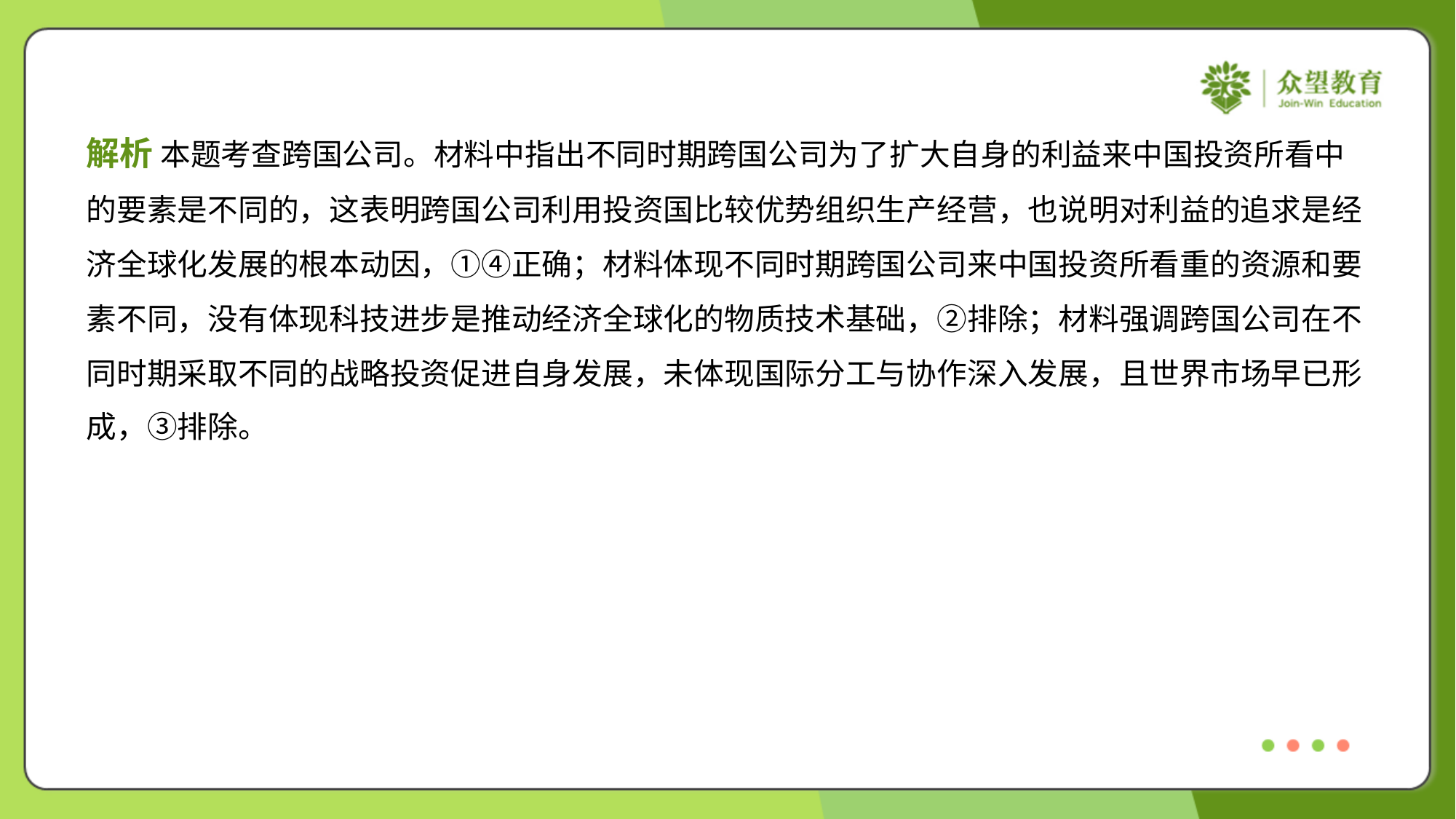

解析 本题考查跨国公司。材料中指出不同时期跨国公司为了扩大自身的利益来中国投资所看中
的要素是不同的，这表明跨国公司利用投资国比较优势组织生产经营，也说明对利益的追求是经
济全球化发展的根本动因，①④正确；材料体现不同时期跨国公司来中国投资所看重的资源和要
素不同，没有体现科技进步是推动经济全球化的物质技术基础，②排除；材料强调跨国公司在不
同时期采取不同的战略投资促进自身发展，未体现国际分工与协作深入发展，且世界市场早已形
成，③排除。